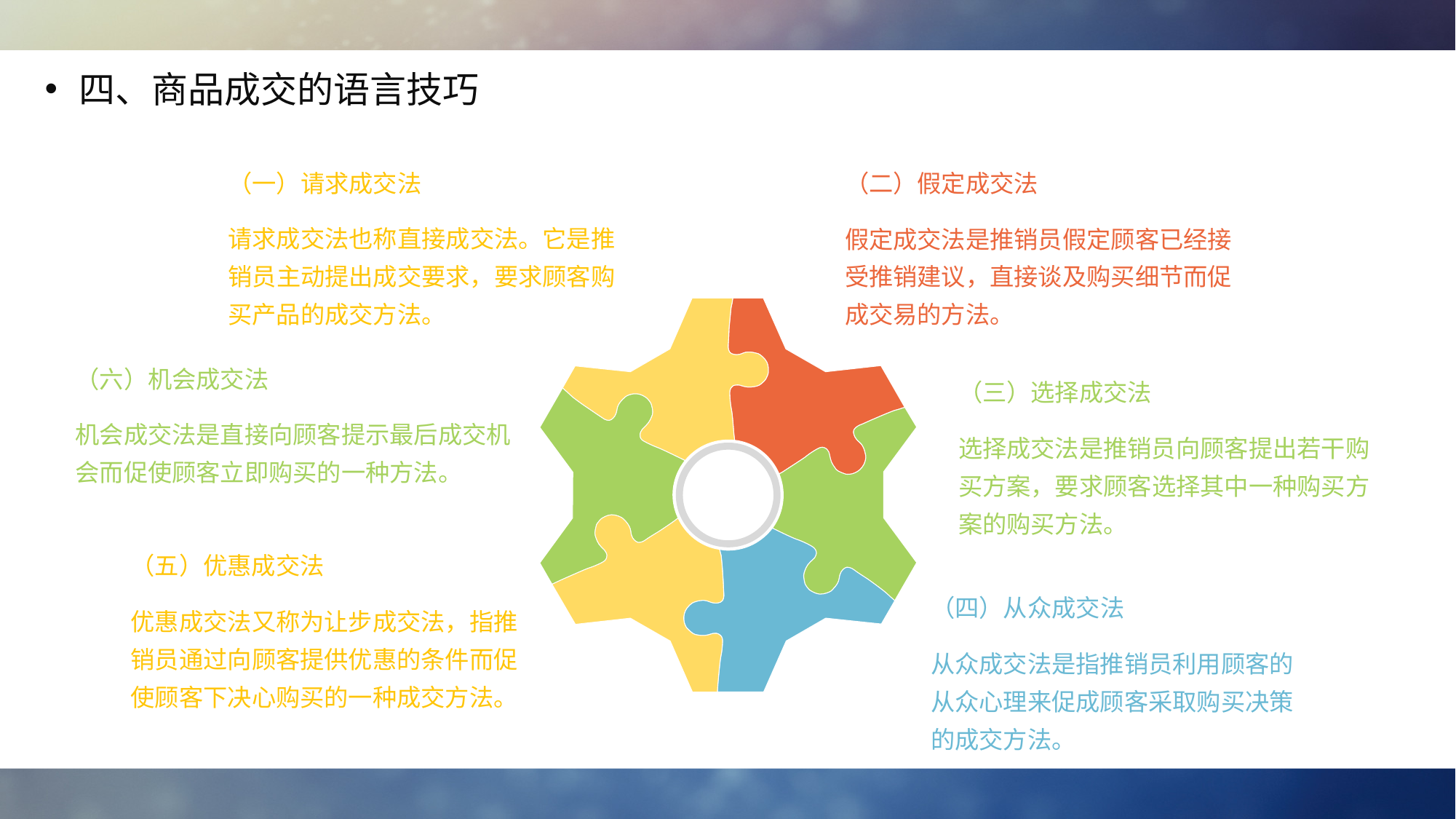

四、商品成交的语言技巧
（一）请求成交法
请求成交法也称直接成交法。它是推销员主动提出成交要求，要求顾客购买产品的成交方法。
（二）假定成交法
假定成交法是推销员假定顾客已经接受推销建议，直接谈及购买细节而促成交易的方法。

（六）机会成交法
机会成交法是直接向顾客提示最后成交机会而促使顾客立即购买的一种方法。
（三）选择成交法
选择成交法是推销员向顾客提出若干购买方案，要求顾客选择其中一种购买方案的购买方法。

（五）优惠成交法
优惠成交法又称为让步成交法，指推销员通过向顾客提供优惠的条件而促使顾客下决心购买的一种成交方法。
（四）从众成交法
从众成交法是指推销员利用顾客的从众心理来促成顾客采取购买决策的成交方法。